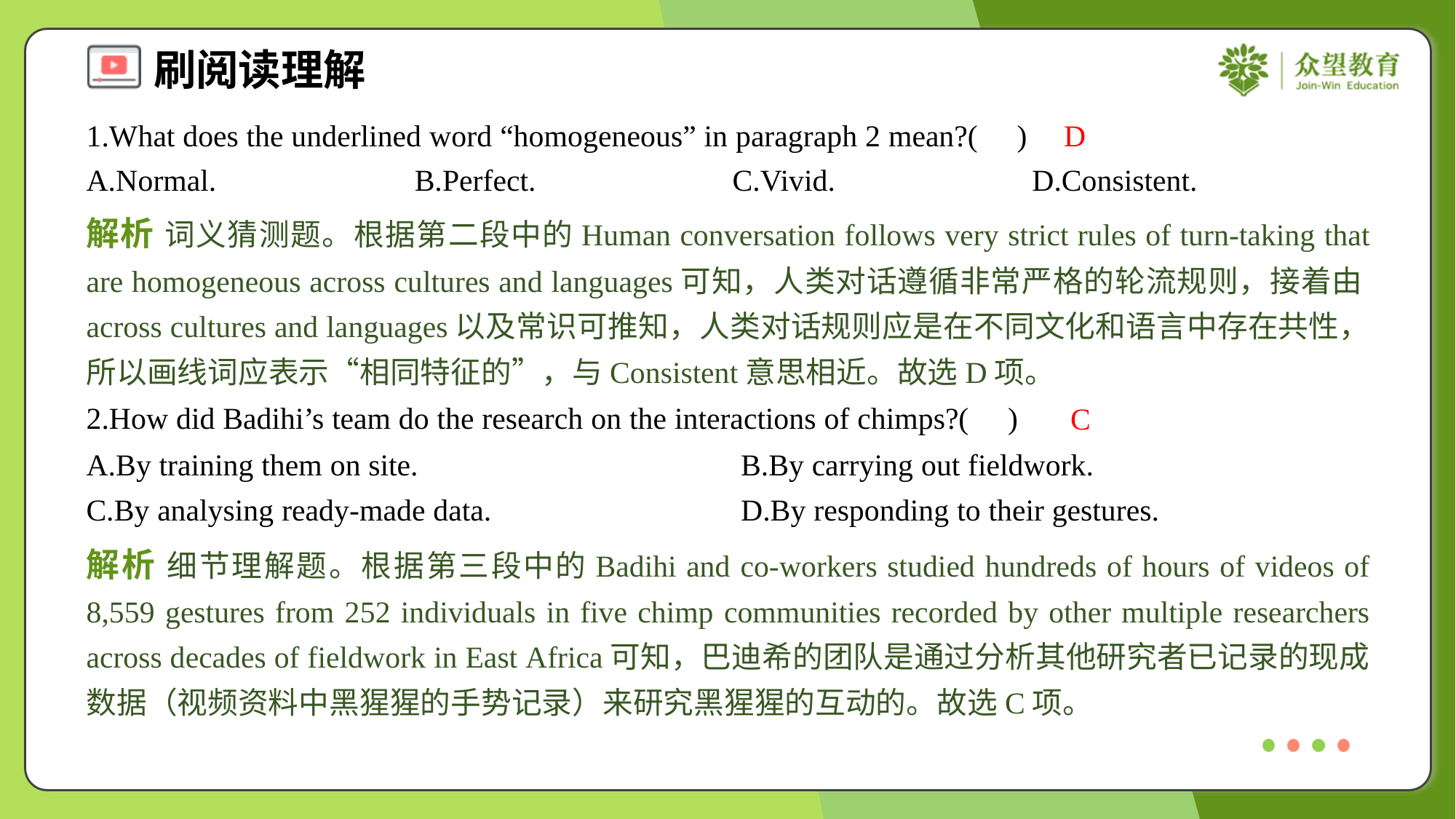

1.What does the underlined word “homogeneous” in paragraph 2 mean?(     )
D
A.Normal.	B.Perfect.	C.Vivid.	D.Consistent.
解析 词义猜测题。根据第二段中的Human conversation follows very strict rules of turn-taking that are homogeneous across cultures and languages可知，人类对话遵循非常严格的轮流规则，接着由across cultures and languages以及常识可推知，人类对话规则应是在不同文化和语言中存在共性，所以画线词应表示“相同特征的”，与Consistent意思相近。故选D项。
2.How did Badihi’s team do the research on the interactions of chimps?(     )
C
A.By training them on site.	B.By carrying out fieldwork.
C.By analysing ready-made data.	D.By responding to their gestures.
解析 细节理解题。根据第三段中的Badihi and co-workers studied hundreds of hours of videos of 8,559 gestures from 252 individuals in five chimp communities recorded by other multiple researchers across decades of fieldwork in East Africa可知，巴迪希的团队是通过分析其他研究者已记录的现成数据（视频资料中黑猩猩的手势记录）来研究黑猩猩的互动的。故选C项。